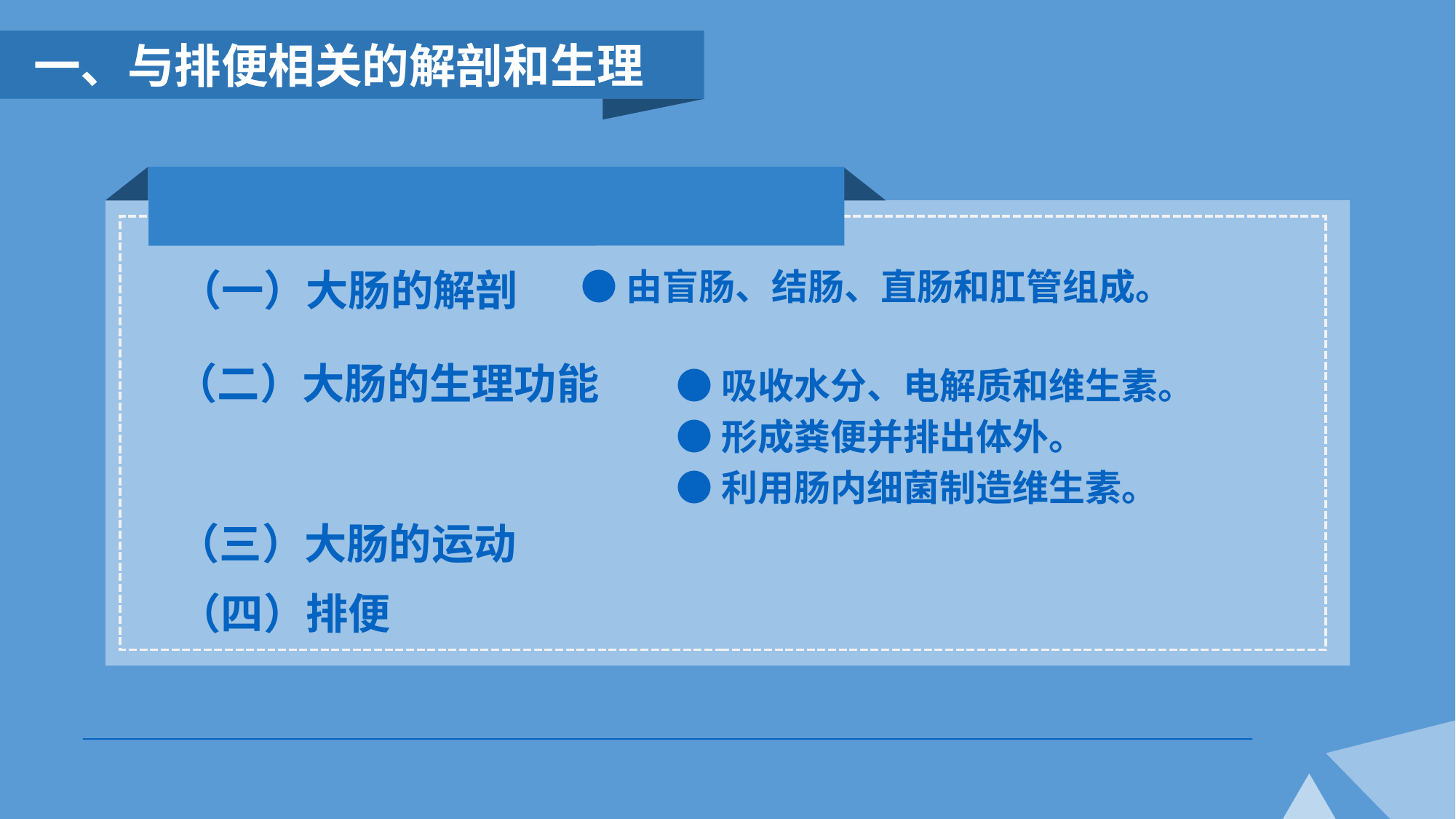

一、与排便相关的解剖和生理

（一）大肠的解剖
●由盲肠、结肠、直肠和肛管组成。

（二）大肠的生理功能
●吸收水分、电解质和维生素。
●形成粪便并排出体外。
●利用肠内细菌制造维生素。
（三）大肠的运动
（四）排便